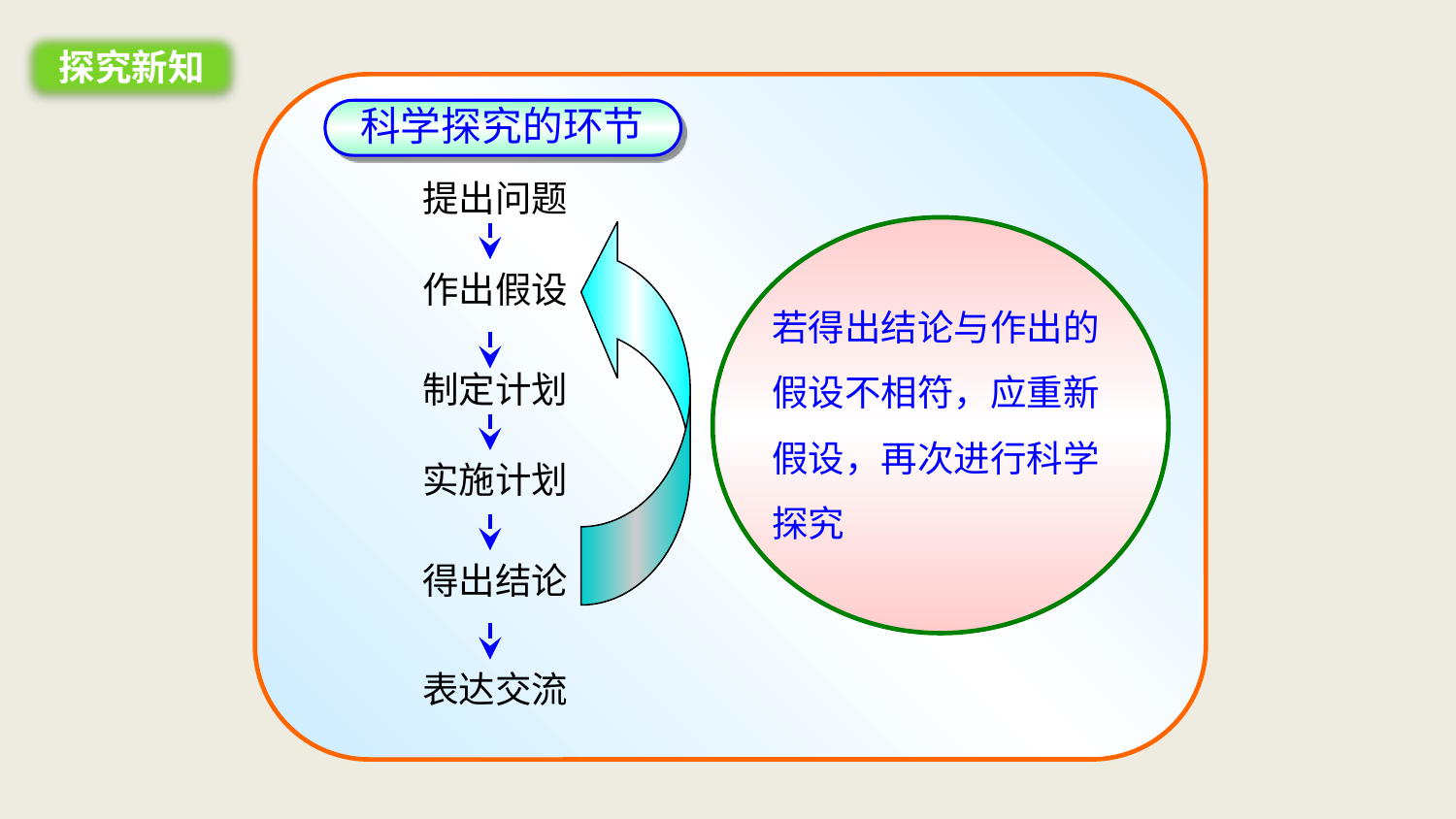

探究新知

科学探究的环节

提出问题

若得出结论与作出的假设不相符，应重新假设，再次进行科学探究

作出假设

制定计划

实施计划

得出结论

表达交流